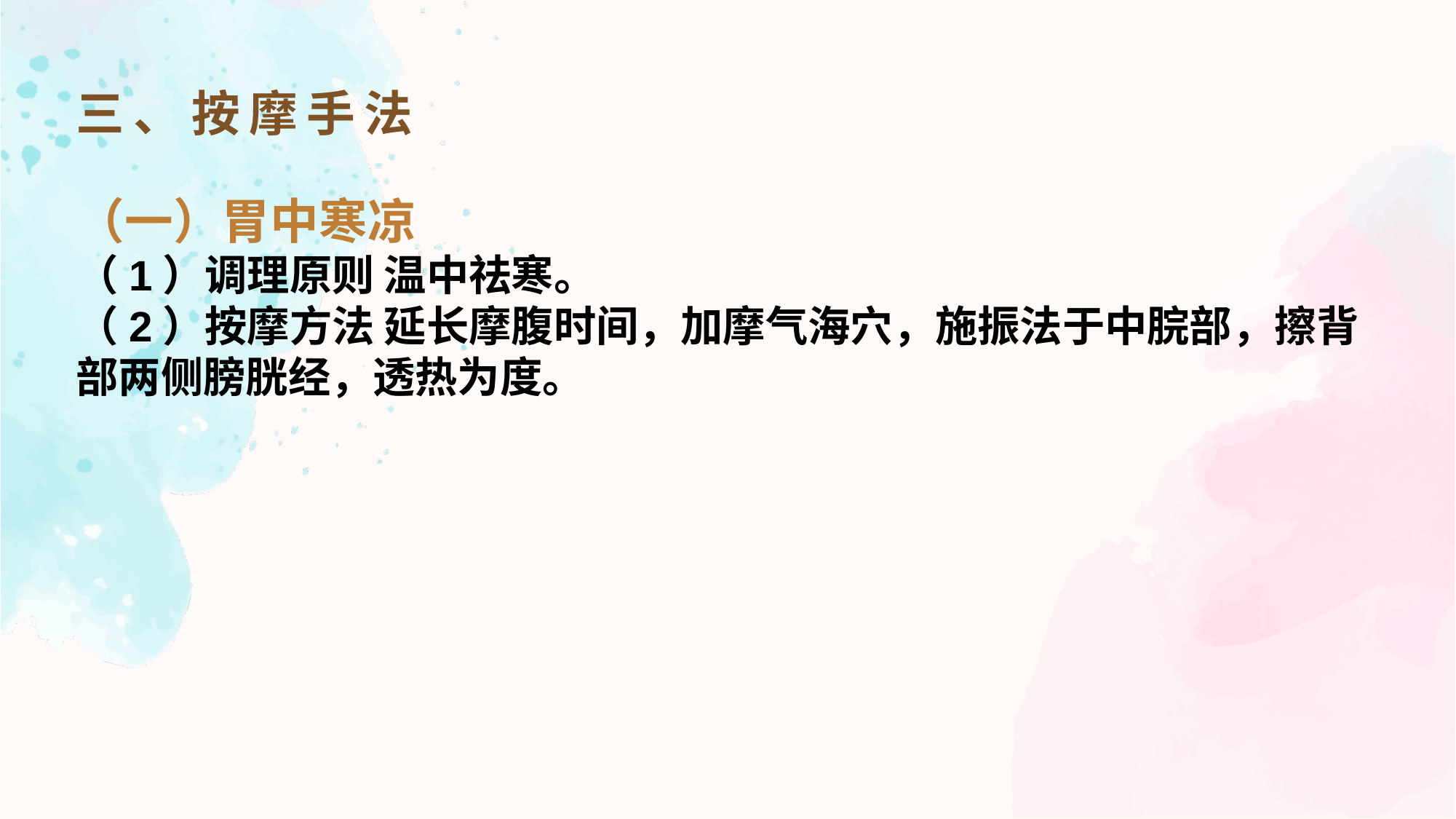

三、按摩手法
（一）胃中寒凉（1）调理原则 温中祛寒。		（2）按摩方法 延长摩腹时间，加摩气海穴，施振法于中脘部，擦背部两侧膀胱经，透热为度。